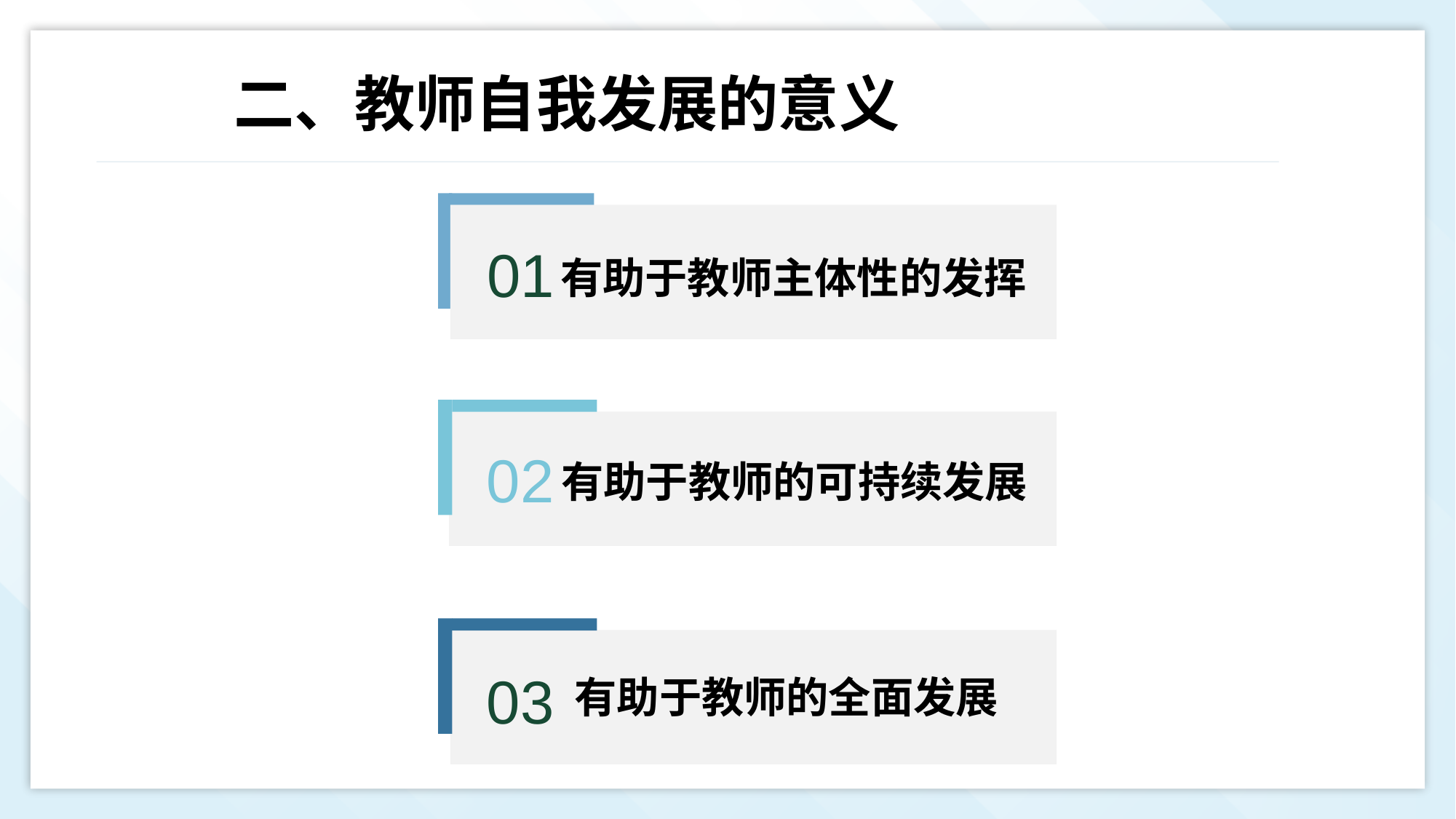

二、教师自我发展的意义

有助于教师主体性的发挥
01

有助于教师的可持续发展
02

有助于教师的全面发展
03